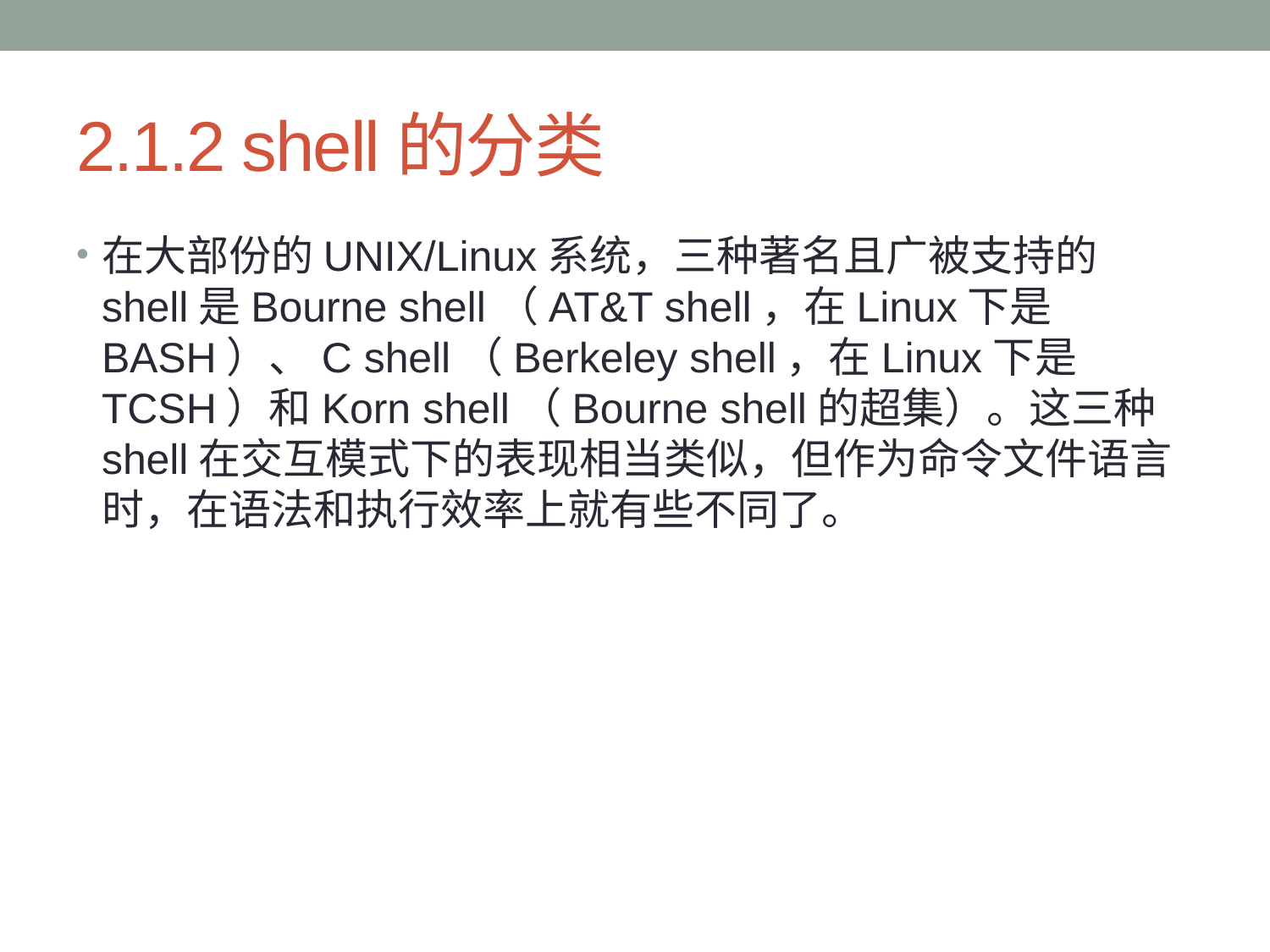

# 2.1.2 shell的分类
在大部份的UNIX/Linux系统，三种著名且广被支持的shell是Bourne shell（AT&T shell，在Linux下是BASH）、C shell（Berkeley shell，在Linux下是TCSH）和Korn shell（Bourne shell的超集）。这三种shell在交互模式下的表现相当类似，但作为命令文件语言时，在语法和执行效率上就有些不同了。